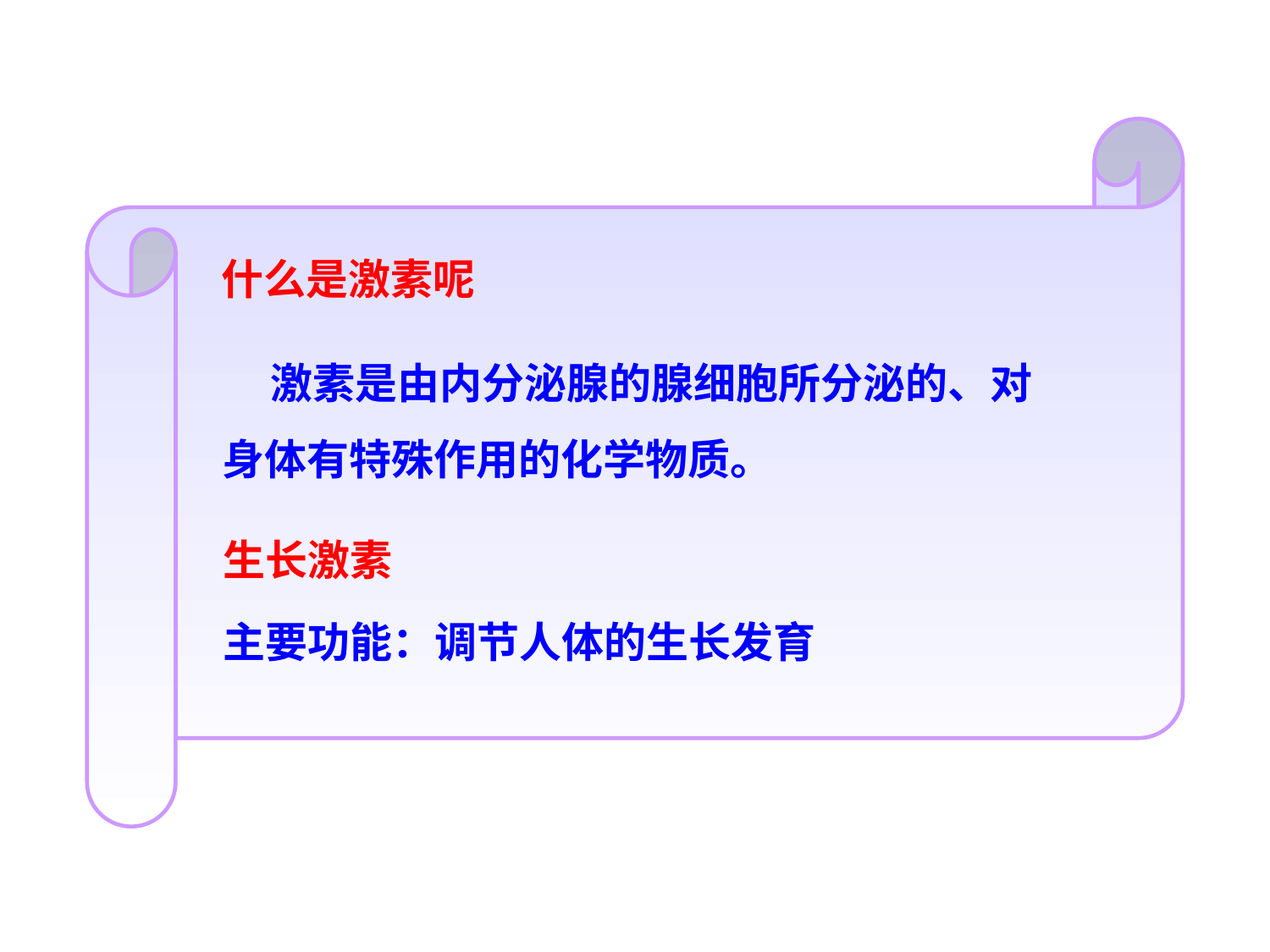

# 什么是激素呢
    激素是由内分泌腺的腺细胞所分泌的、对身体有特殊作用的化学物质。
生长激素
主要功能：调节人体的生长发育